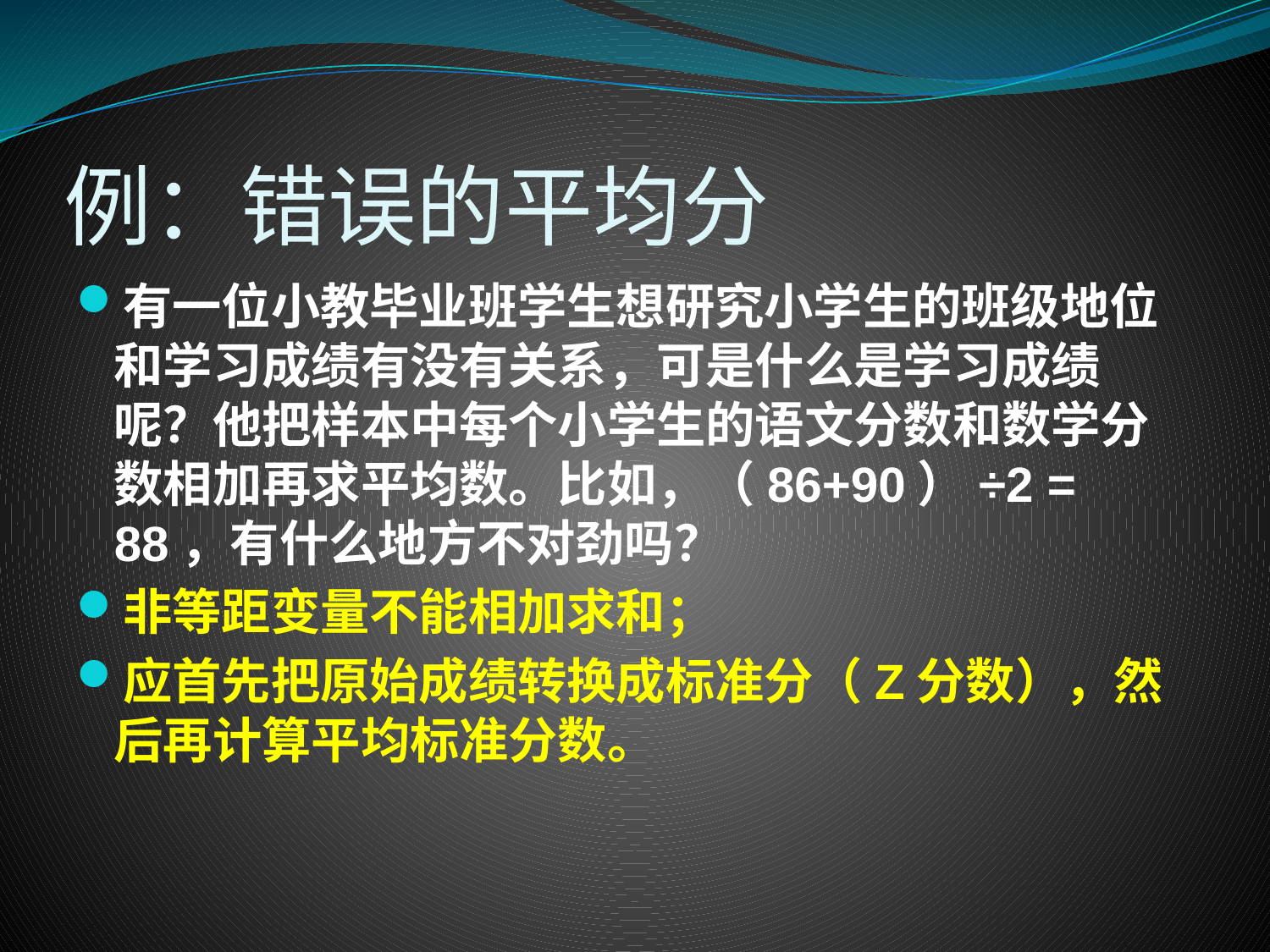

# 例：错误的平均分
有一位小教毕业班学生想研究小学生的班级地位和学习成绩有没有关系，可是什么是学习成绩呢？他把样本中每个小学生的语文分数和数学分数相加再求平均数。比如，（86+90）÷2 = 88，有什么地方不对劲吗？
非等距变量不能相加求和；
应首先把原始成绩转换成标准分（Z分数），然后再计算平均标准分数。